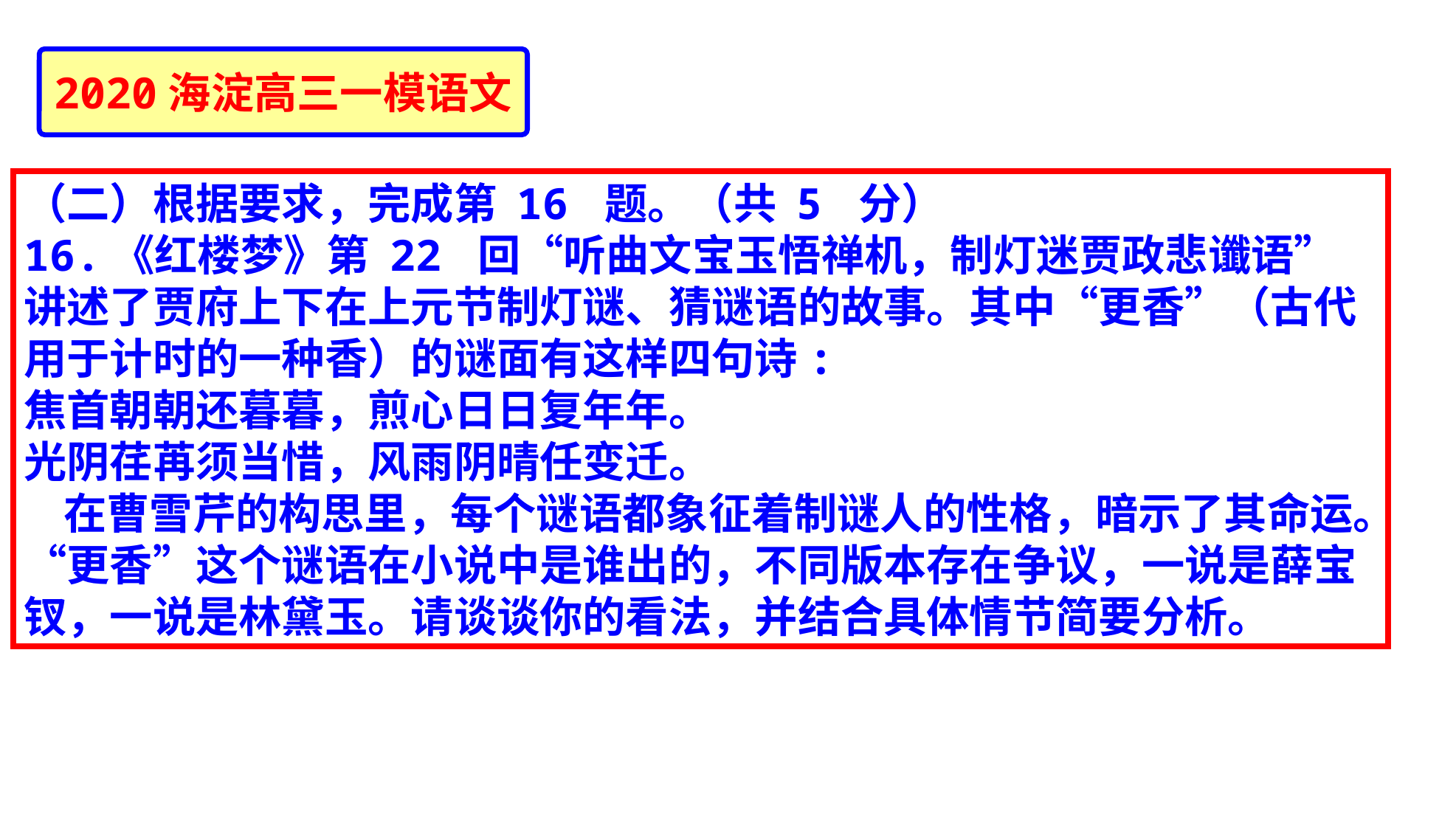

2020海淀高三一模语文
（二）根据要求，完成第 16 题。（共 5 分）
16.《红楼梦》第 22 回“听曲文宝玉悟禅机，制灯迷贾政悲谶语”讲述了贾府上下在上元节制灯谜、猜谜语的故事。其中“更香”（古代用于计时的一种香）的谜面有这样四句诗:
焦首朝朝还暮暮，煎心日日复年年。
光阴荏苒须当惜，风雨阴晴任变迁。
   在曹雪芹的构思里，每个谜语都象征着制谜人的性格，暗示了其命运。“更香”这个谜语在小说中是谁出的，不同版本存在争议，一说是薛宝钗，一说是林黛玉。请谈谈你的看法，并结合具体情节简要分析。